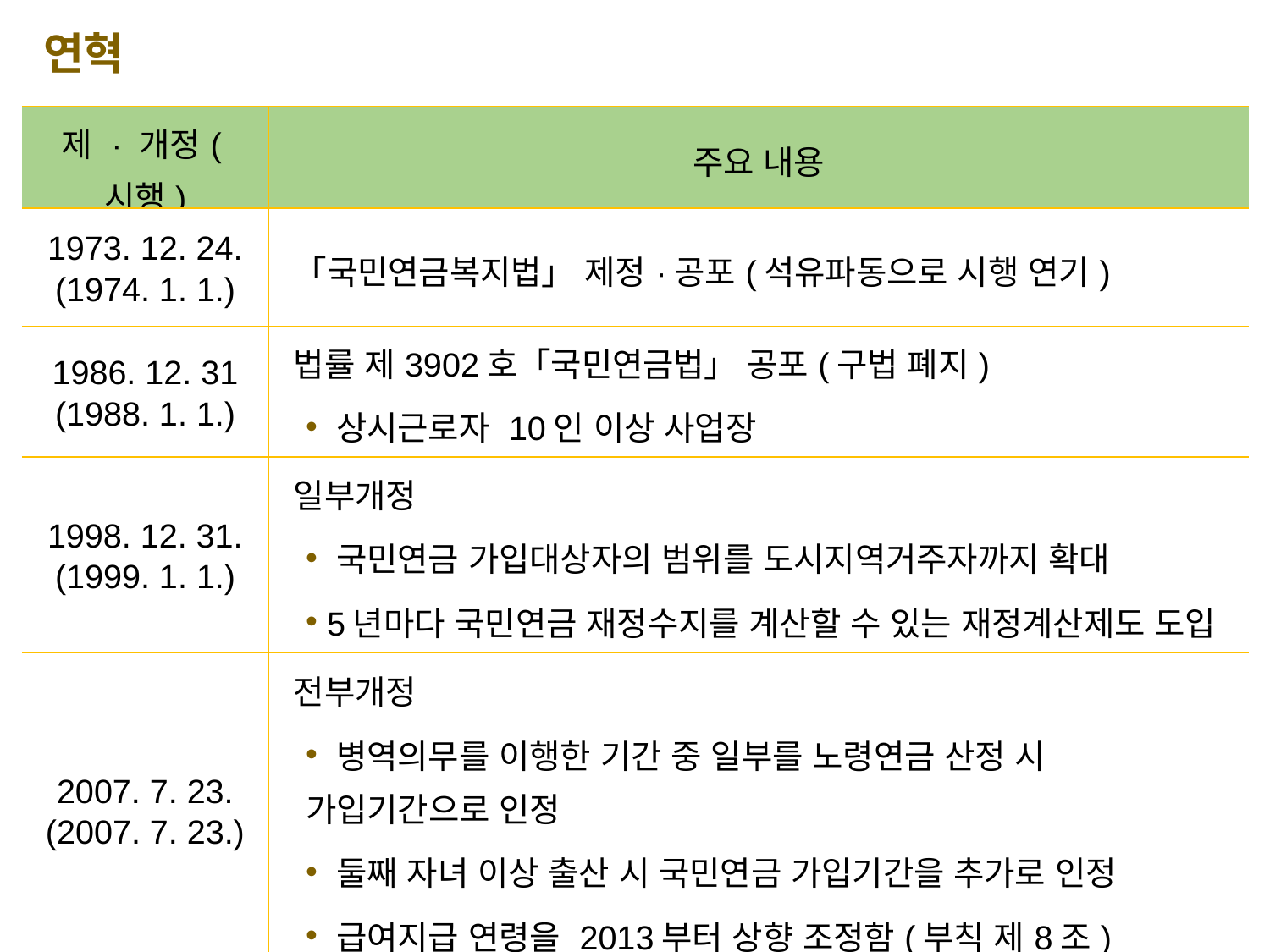

연혁
| 제 · 개정(시행) | 주요 내용 |
| --- | --- |
| 1973. 12. 24. (1974. 1. 1.) | 「국민연금복지법」 제정·공포(석유파동으로 시행 연기) |
| 1986. 12. 31 (1988. 1. 1.) | 법률 제3902호「국민연금법」 공포(구법 폐지) 상시근로자 10인 이상 사업장 |
| 1998. 12. 31. (1999. 1. 1.) | 일부개정 국민연금 가입대상자의 범위를 도시지역거주자까지 확대 5년마다 국민연금 재정수지를 계산할 수 있는 재정계산제도 도입 |
| 2007. 7. 23. (2007. 7. 23.) | 전부개정 병역의무를 이행한 기간 중 일부를 노령연금 산정 시 가입기간으로 인정 둘째 자녀 이상 출산 시 국민연금 가입기간을 추가로 인정 급여지급 연령을 2013부터 상향 조정함(부칙 제8조) |